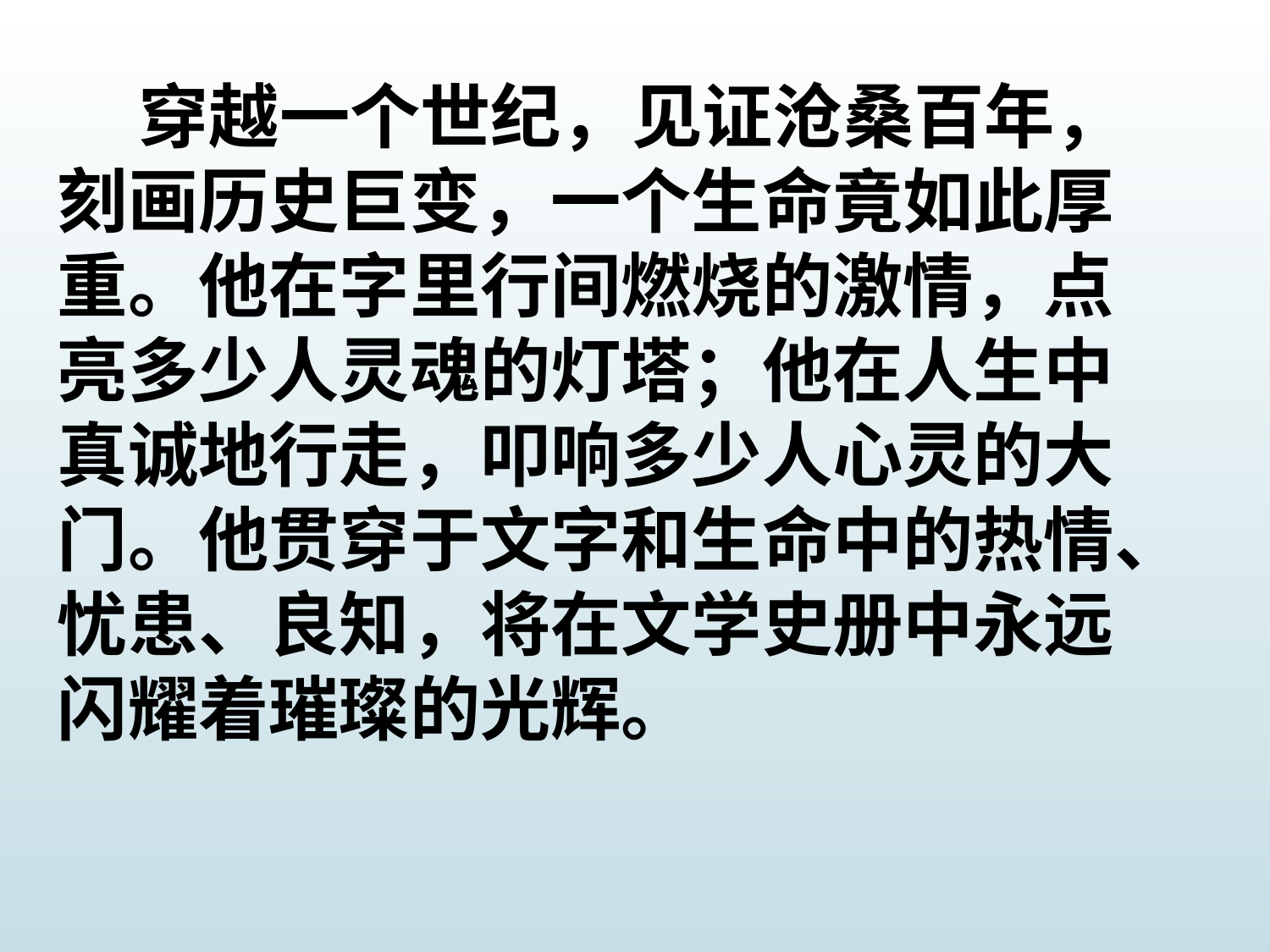

穿越一个世纪，见证沧桑百年，刻画历史巨变，一个生命竟如此厚重。他在字里行间燃烧的激情，点亮多少人灵魂的灯塔；他在人生中真诚地行走，叩响多少人心灵的大门。他贯穿于文字和生命中的热情、忧患、良知，将在文学史册中永远闪耀着璀璨的光辉。